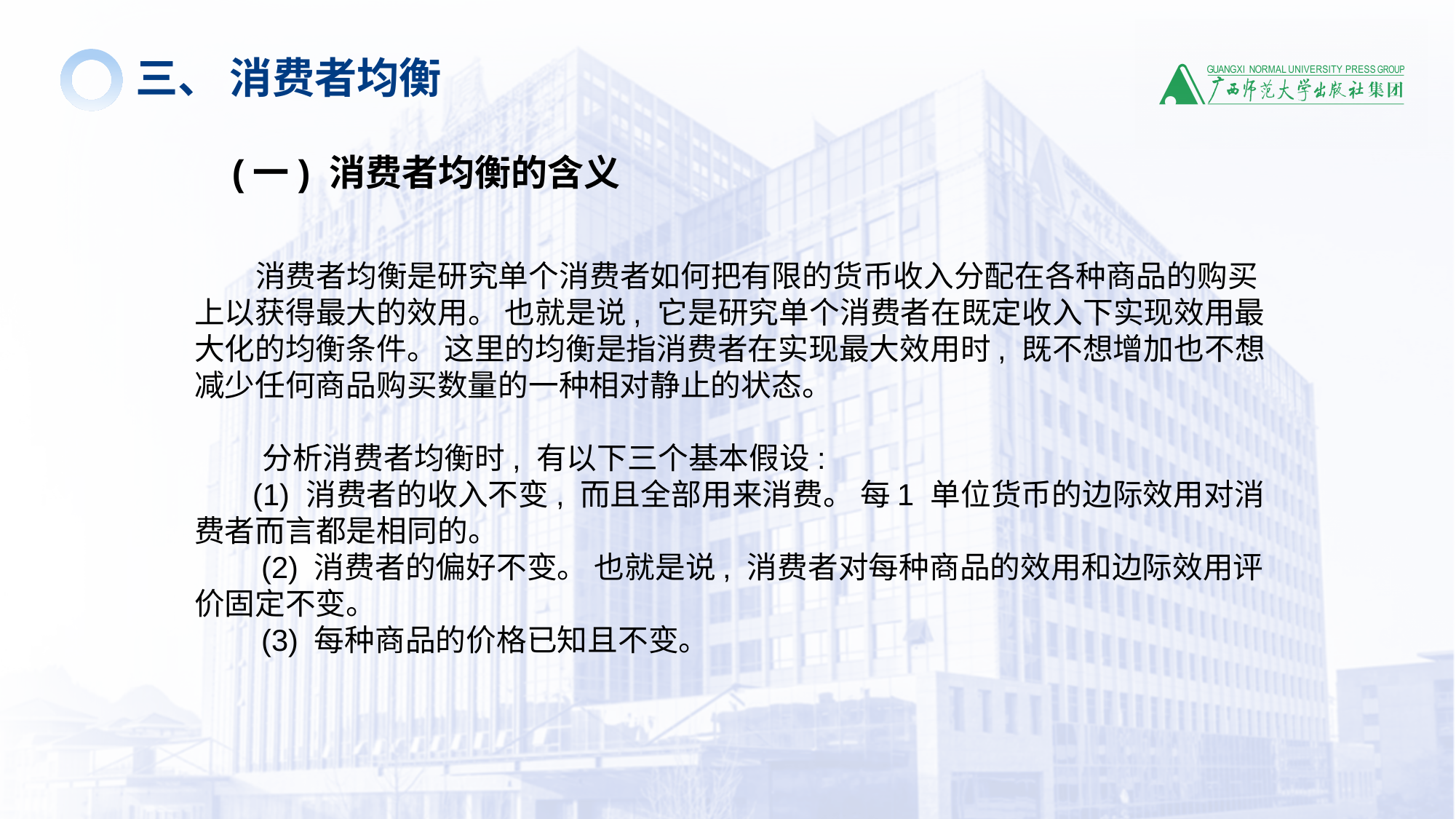

三、 消费者均衡

(一) 消费者均衡的含义
        消费者均衡是研究单个消费者如何把有限的货币收入分配在各种商品的购买上以获得最大的效用。 也就是说, 它是研究单个消费者在既定收入下实现效用最大化的均衡条件。 这里的均衡是指消费者在实现最大效用时, 既不想增加也不想减少任何商品购买数量的一种相对静止的状态。

         分析消费者均衡时, 有以下三个基本假设:
       (1) 消费者的收入不变, 而且全部用来消费。 每1 单位货币的边际效用对消费者而言都是相同的。
        (2) 消费者的偏好不变。 也就是说, 消费者对每种商品的效用和边际效用评价固定不变。
        (3) 每种商品的价格已知且不变。